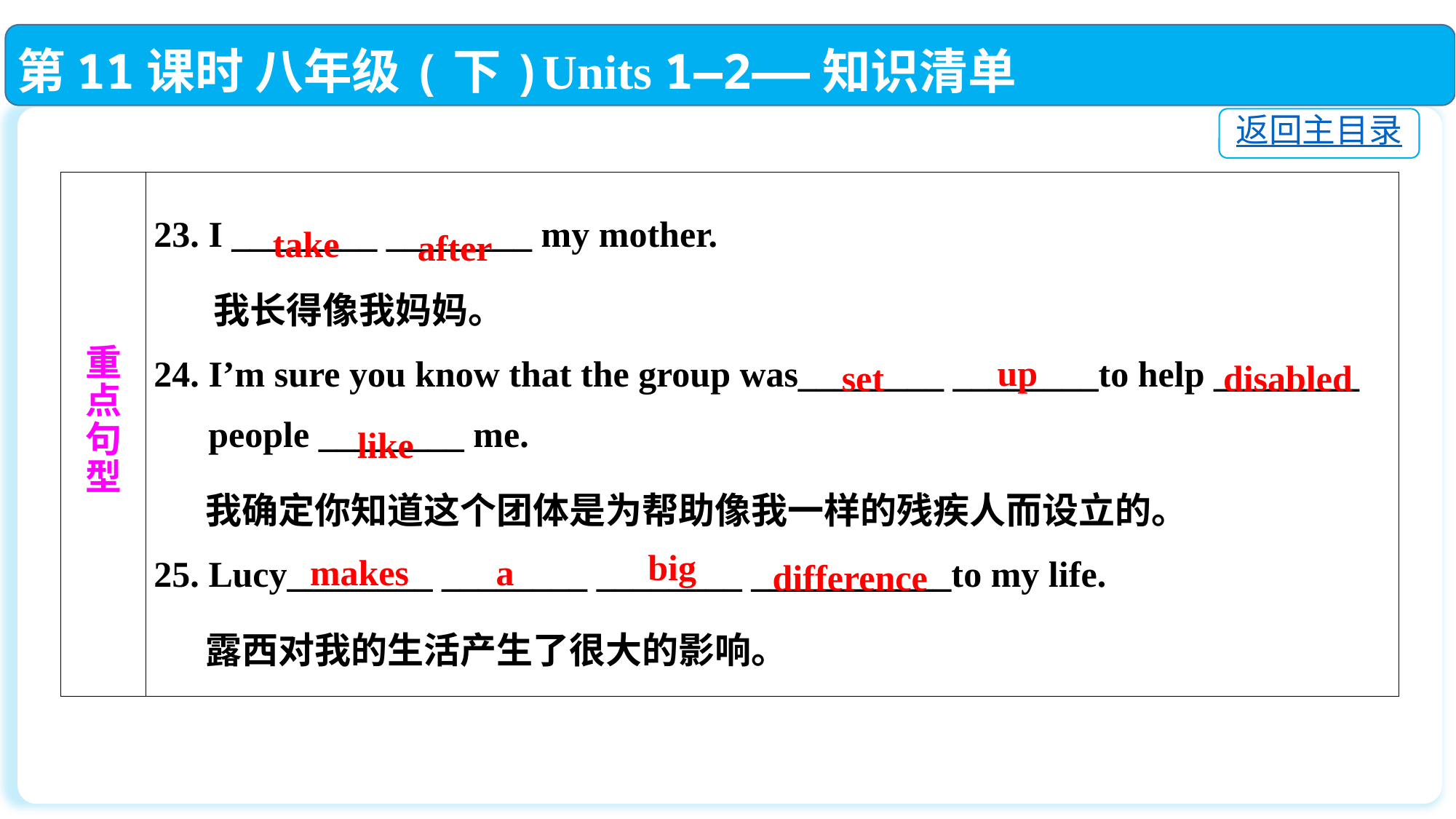

第11课时 八年级(下)Units 1—2——知识清单

返回主目录
| 重 点 句 型 | 23. I \_\_\_\_\_\_\_\_ \_\_\_\_\_\_\_\_ my mother. 我长得像我妈妈。 24. I’m sure you know that the group was\_\_\_\_\_\_\_\_ \_\_\_\_\_\_\_\_to help \_\_\_\_\_\_\_\_ people \_\_\_\_\_\_\_\_ me. 我确定你知道这个团体是为帮助像我一样的残疾人而设立的。 25. Lucy\_\_\_\_\_\_\_\_ \_\_\_\_\_\_\_\_ \_\_\_\_\_\_\_\_ \_\_\_\_\_\_\_\_\_\_\_to my life. 露西对我的生活产生了很大的影响。 |
| --- | --- |
take
after

up
set
disabled
like
big
makes
 a
difference